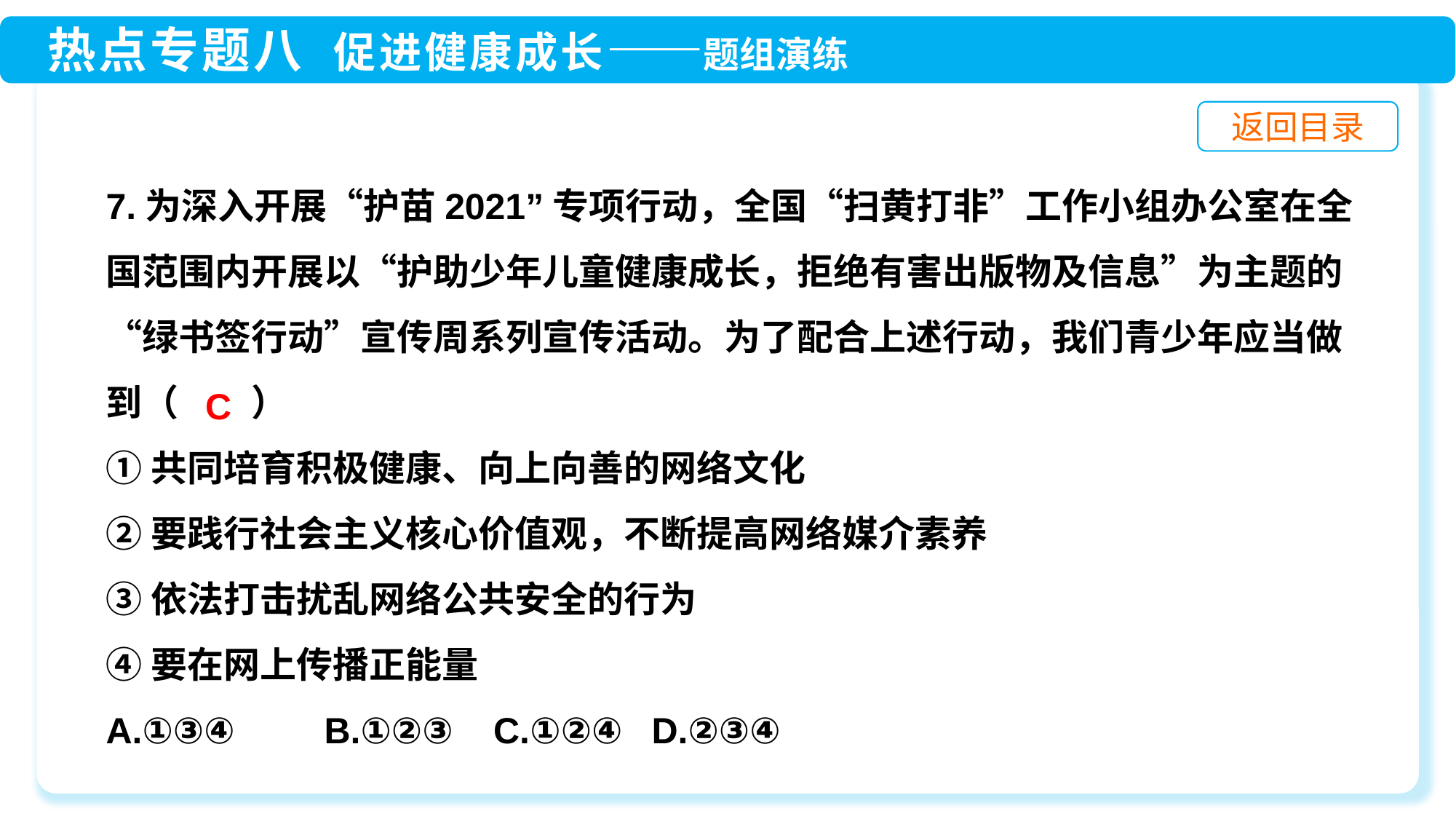

7.为深入开展“护苗2021”专项行动，全国“扫黄打非”工作小组办公室在全国范围内开展以“护助少年儿童健康成长，拒绝有害出版物及信息”为主题的“绿书签行动”宣传周系列宣传活动。为了配合上述行动，我们青少年应当做到（　　）
①共同培育积极健康、向上向善的网络文化
②要践行社会主义核心价值观，不断提高网络媒介素养
③依法打击扰乱网络公共安全的行为
④要在网上传播正能量
A.①③④	B.①②③    C.①②④	D.②③④
C